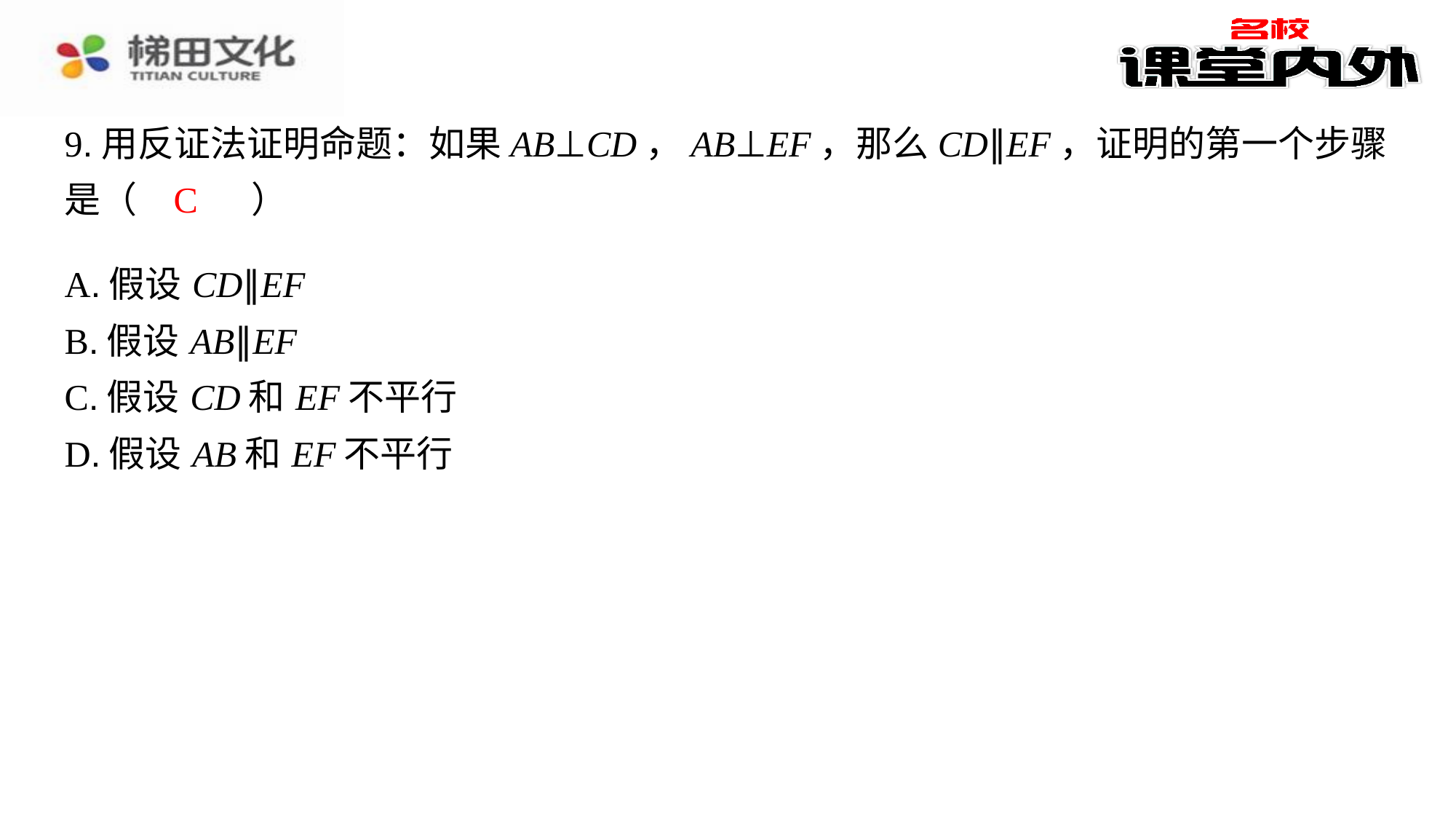

9.用反证法证明命题：如果AB⊥CD，AB⊥EF，那么CD∥EF，证明的第一个步骤是（　C　）
C
| A.假设CD∥EF |
| --- |
| B.假设AB∥EF |
| C.假设CD和EF不平行 |
| D.假设AB和EF不平行 |